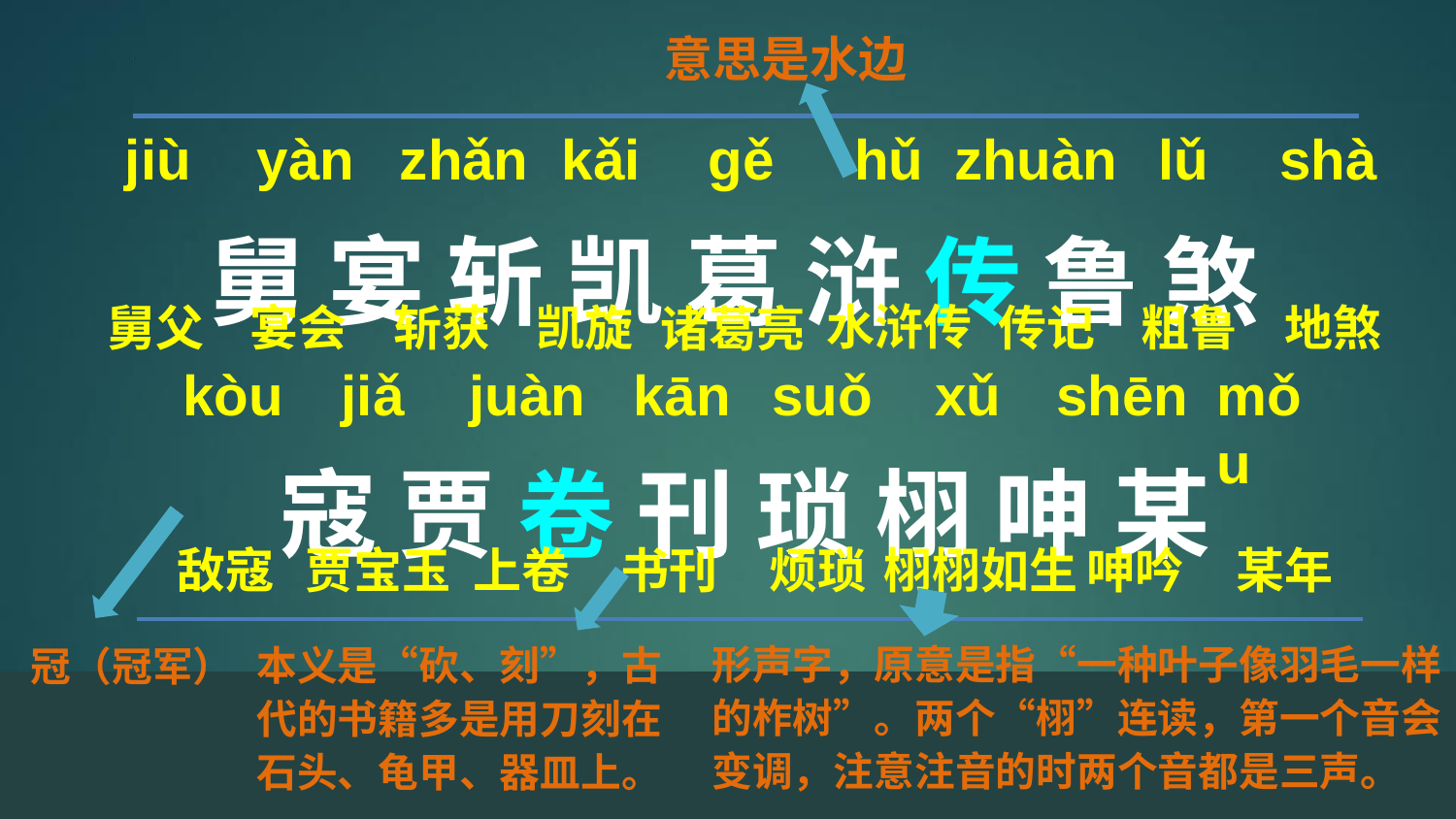

意思是水边
舅 宴 斩 凯 葛 浒 传 鲁 煞
寇 贾 卷 刊 琐 栩 呻 某

jiù
yàn
zhǎn
kǎi
ɡě
hǔ
zhuàn
lǔ
shà
水浒传
舅父
宴会
斩获
凯旋
传记
粗鲁
地煞
诸葛亮
kòu
jiǎ
juàn
kān
suǒ
xǔ
shēn
mǒu
敌寇
贾宝玉
上卷
书刊
烦琐
栩栩如生
呻吟
某年

形声字，原意是指“一种叶子像羽毛一样的柞树”。两个“栩”连读，第一个音会变调，注意注音的时两个音都是三声。
本义是“砍、刻”，古代的书籍多是用刀刻在石头、龟甲、器皿上。
冠（冠军）